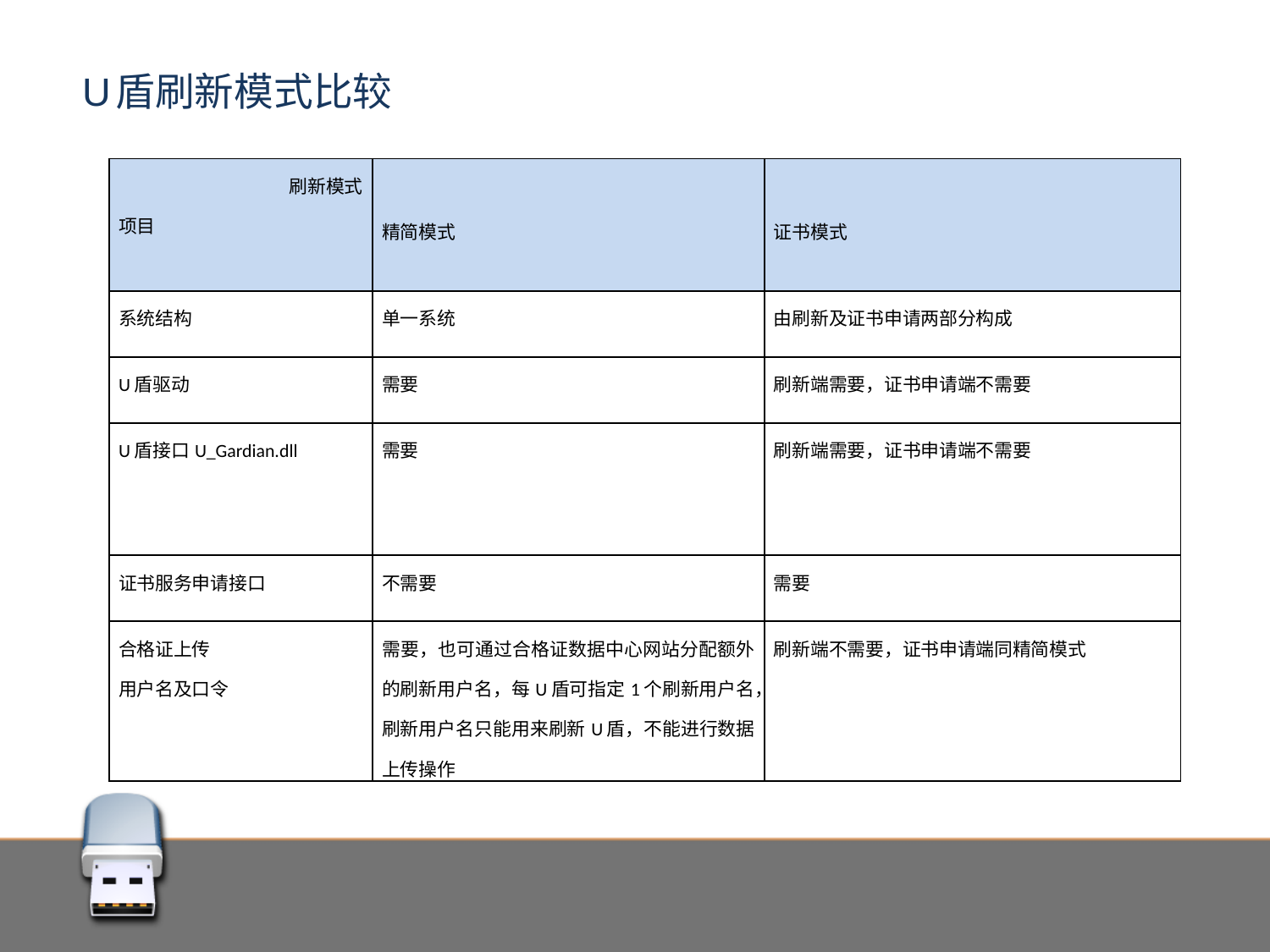

# U盾刷新模式比较
| 刷新模式 项目 | 精简模式 | 证书模式 |
| --- | --- | --- |
| 系统结构 | 单一系统 | 由刷新及证书申请两部分构成 |
| U盾驱动 | 需要 | 刷新端需要，证书申请端不需要 |
| U盾接口U\_Gardian.dll | 需要 | 刷新端需要，证书申请端不需要 |
| 证书服务申请接口 | 不需要 | 需要 |
| 合格证上传 用户名及口令 | 需要，也可通过合格证数据中心网站分配额外的刷新用户名，每U盾可指定1个刷新用户名，刷新用户名只能用来刷新U盾，不能进行数据上传操作 | 刷新端不需要，证书申请端同精简模式 |